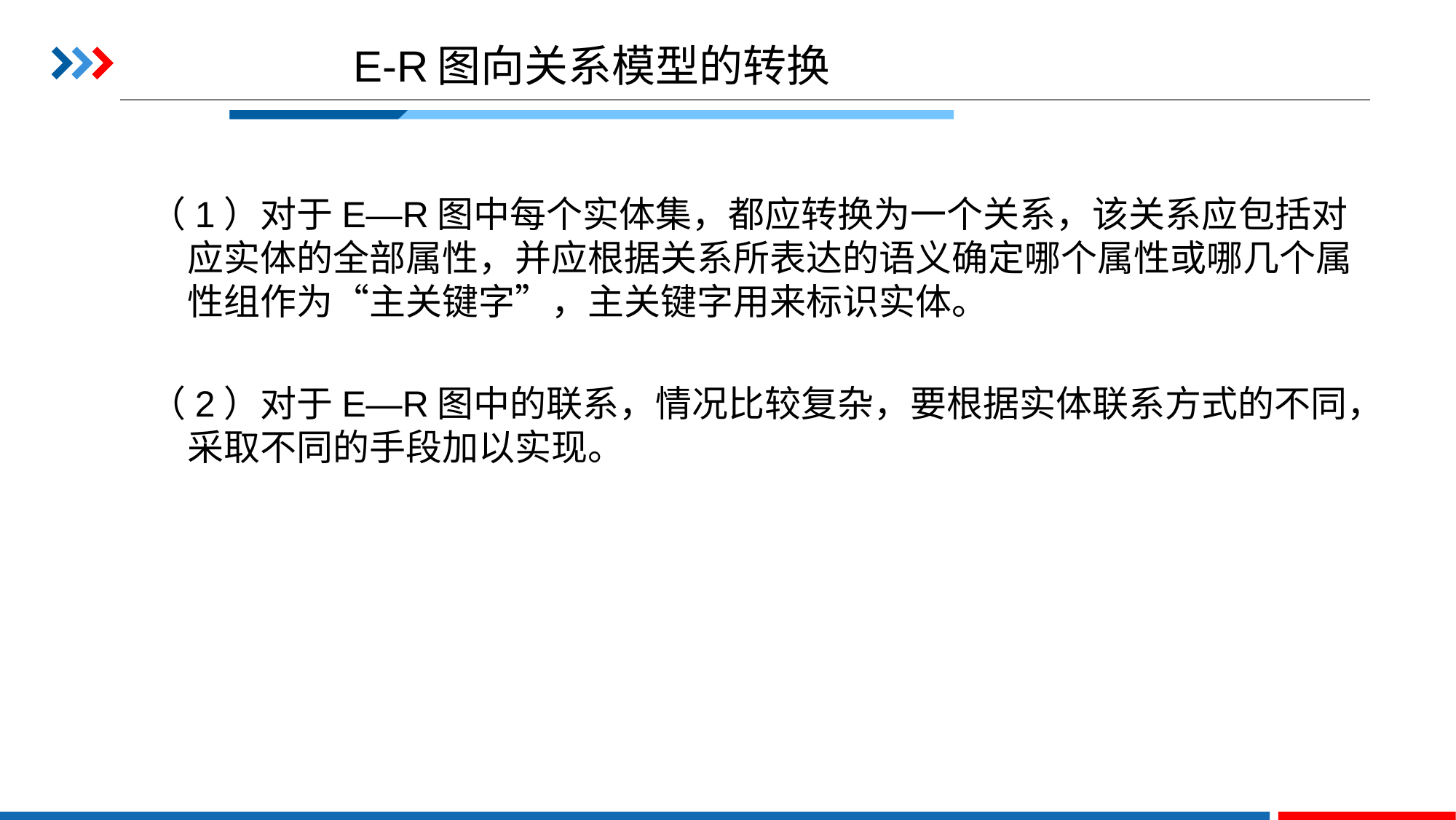

E—R模型到关系模型的转换
E-R图向关系模型的转换

 （1）对于E—R图中每个实体集，都应转换为一个关系，该关系应包括对应实体的全部属性，并应根据关系所表达的语义确定哪个属性或哪几个属性组作为“主关键字”，主关键字用来标识实体。

 （2）对于E—R图中的联系，情况比较复杂，要根据实体联系方式的不同，采取不同的手段加以实现。